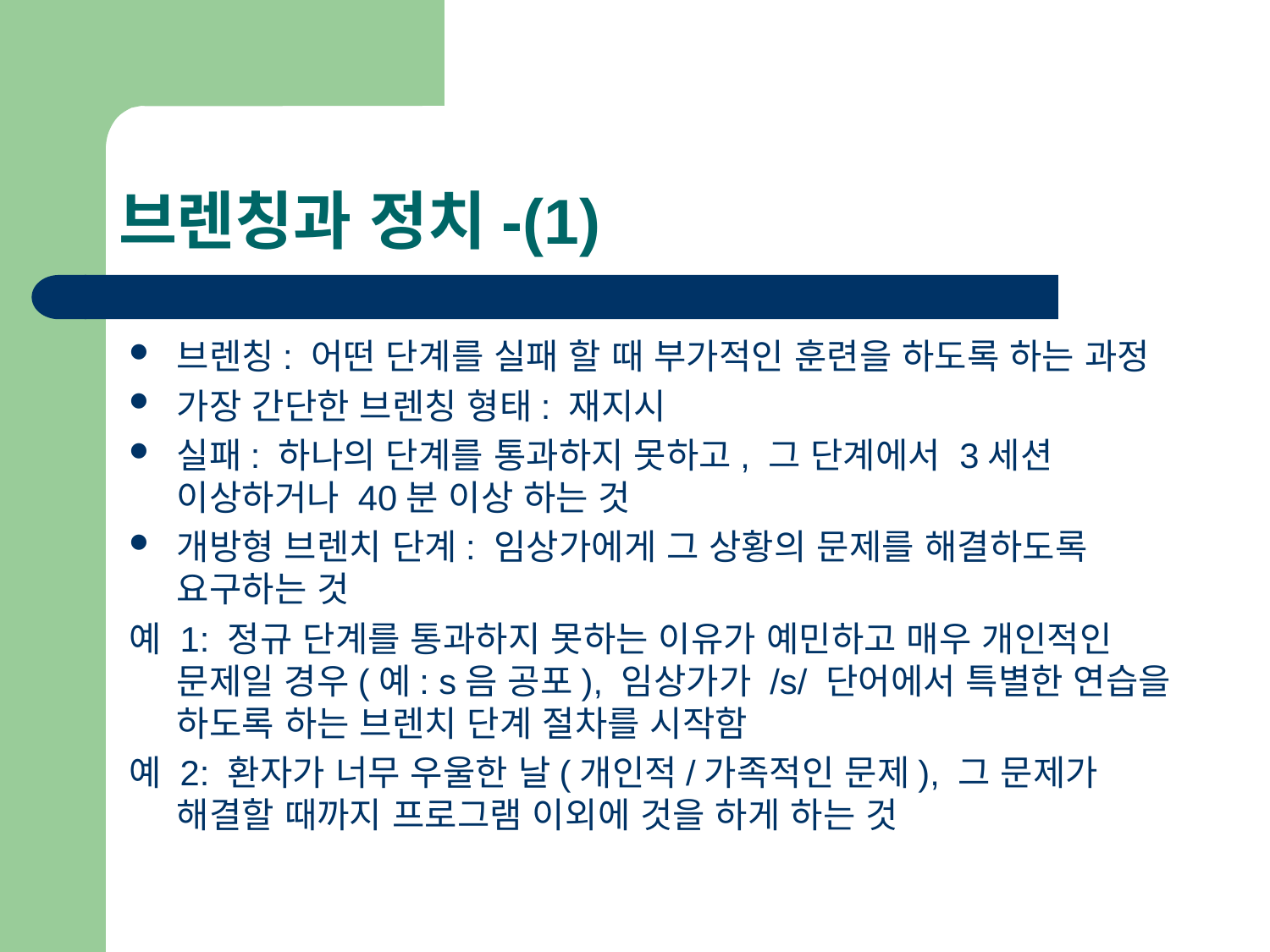

# 브렌칭과 정치-(1)
브렌칭: 어떤 단계를 실패 할 때 부가적인 훈련을 하도록 하는 과정
가장 간단한 브렌칭 형태: 재지시
실패: 하나의 단계를 통과하지 못하고, 그 단계에서 3세션 이상하거나 40분 이상 하는 것
개방형 브렌치 단계: 임상가에게 그 상황의 문제를 해결하도록 요구하는 것
예 1: 정규 단계를 통과하지 못하는 이유가 예민하고 매우 개인적인 문제일 경우(예: s음 공포), 임상가가 /s/ 단어에서 특별한 연습을 하도록 하는 브렌치 단계 절차를 시작함
예 2: 환자가 너무 우울한 날(개인적/가족적인 문제), 그 문제가 해결할 때까지 프로그램 이외에 것을 하게 하는 것